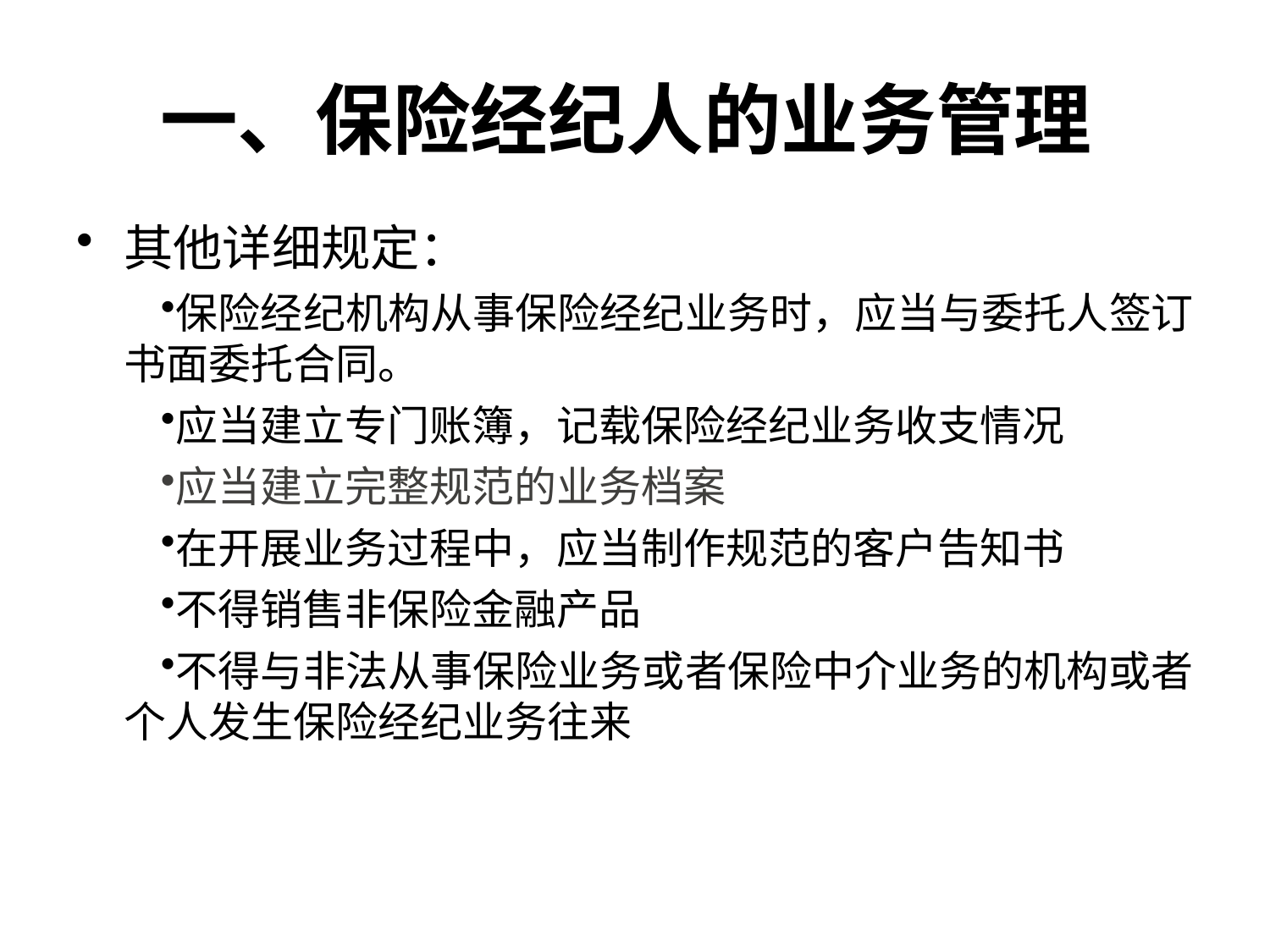

# 一、保险经纪人的业务管理
其他详细规定：
保险经纪机构从事保险经纪业务时，应当与委托人签订书面委托合同。
应当建立专门账簿，记载保险经纪业务收支情况
应当建立完整规范的业务档案
在开展业务过程中，应当制作规范的客户告知书
不得销售非保险金融产品
不得与非法从事保险业务或者保险中介业务的机构或者个人发生保险经纪业务往来